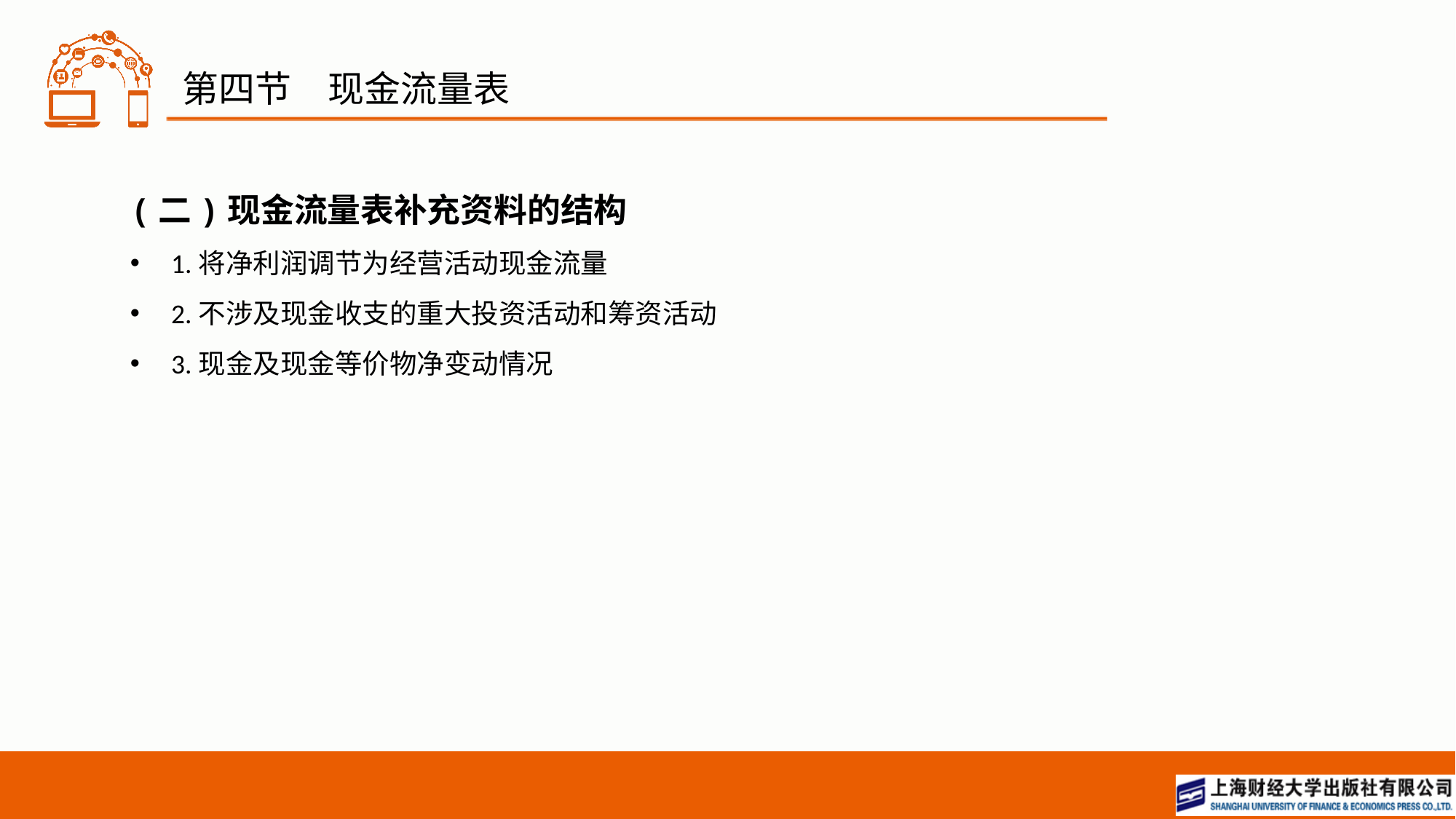

# 第四节　现金流量表
(二)现金流量表补充资料的结构
1.将净利润调节为经营活动现金流量
2.不涉及现金收支的重大投资活动和筹资活动
3.现金及现金等价物净变动情况